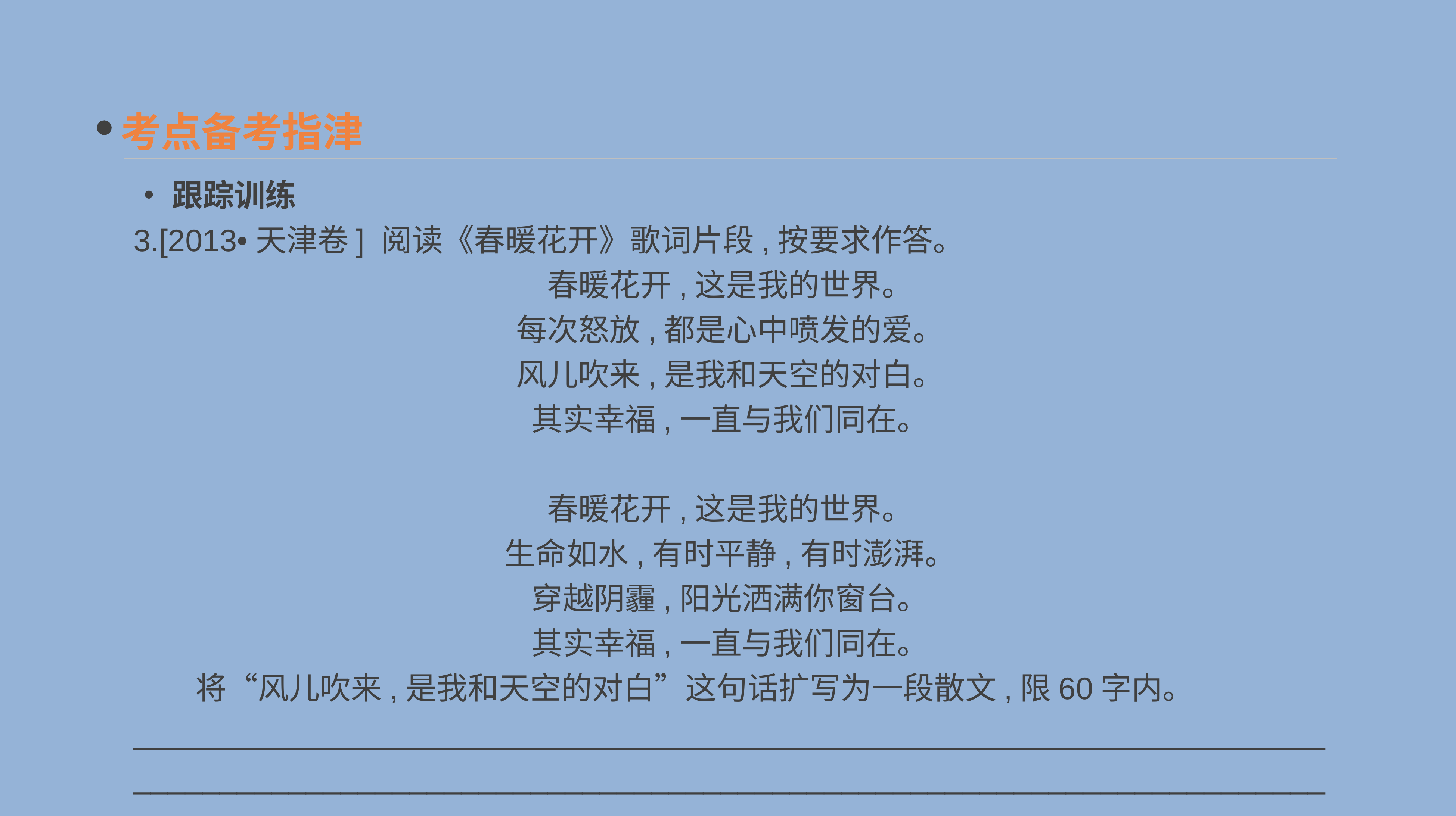

考点备考指津

•跟踪训练
3.[2013•天津卷] 阅读《春暖花开》歌词片段,按要求作答。
春暖花开,这是我的世界。
每次怒放,都是心中喷发的爱。
风儿吹来,是我和天空的对白。
其实幸福,一直与我们同在。

春暖花开,这是我的世界。
生命如水,有时平静,有时澎湃。
穿越阴霾,阳光洒满你窗台。
其实幸福,一直与我们同在。
　　将“风儿吹来,是我和天空的对白”这句话扩写为一段散文,限60字内。
__________________________________________________________________________________________________________________________________________________________________________